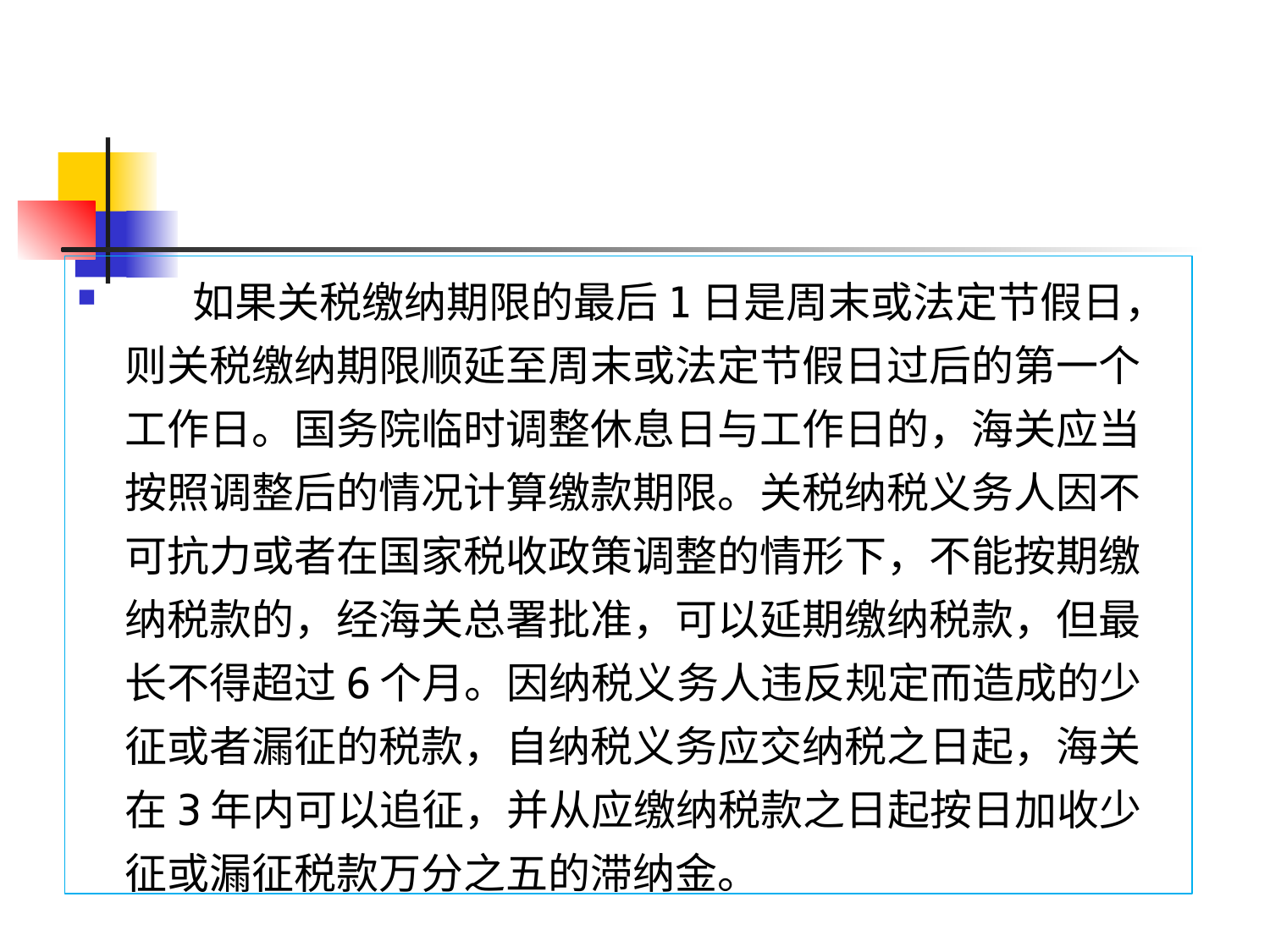

如果关税缴纳期限的最后1日是周末或法定节假日，则关税缴纳期限顺延至周末或法定节假日过后的第一个工作日。国务院临时调整休息日与工作日的，海关应当按照调整后的情况计算缴款期限。关税纳税义务人因不可抗力或者在国家税收政策调整的情形下，不能按期缴纳税款的，经海关总署批准，可以延期缴纳税款，但最长不得超过6个月。因纳税义务人违反规定而造成的少征或者漏征的税款，自纳税义务应交纳税之日起，海关在3年内可以追征，并从应缴纳税款之日起按日加收少征或漏征税款万分之五的滞纳金。